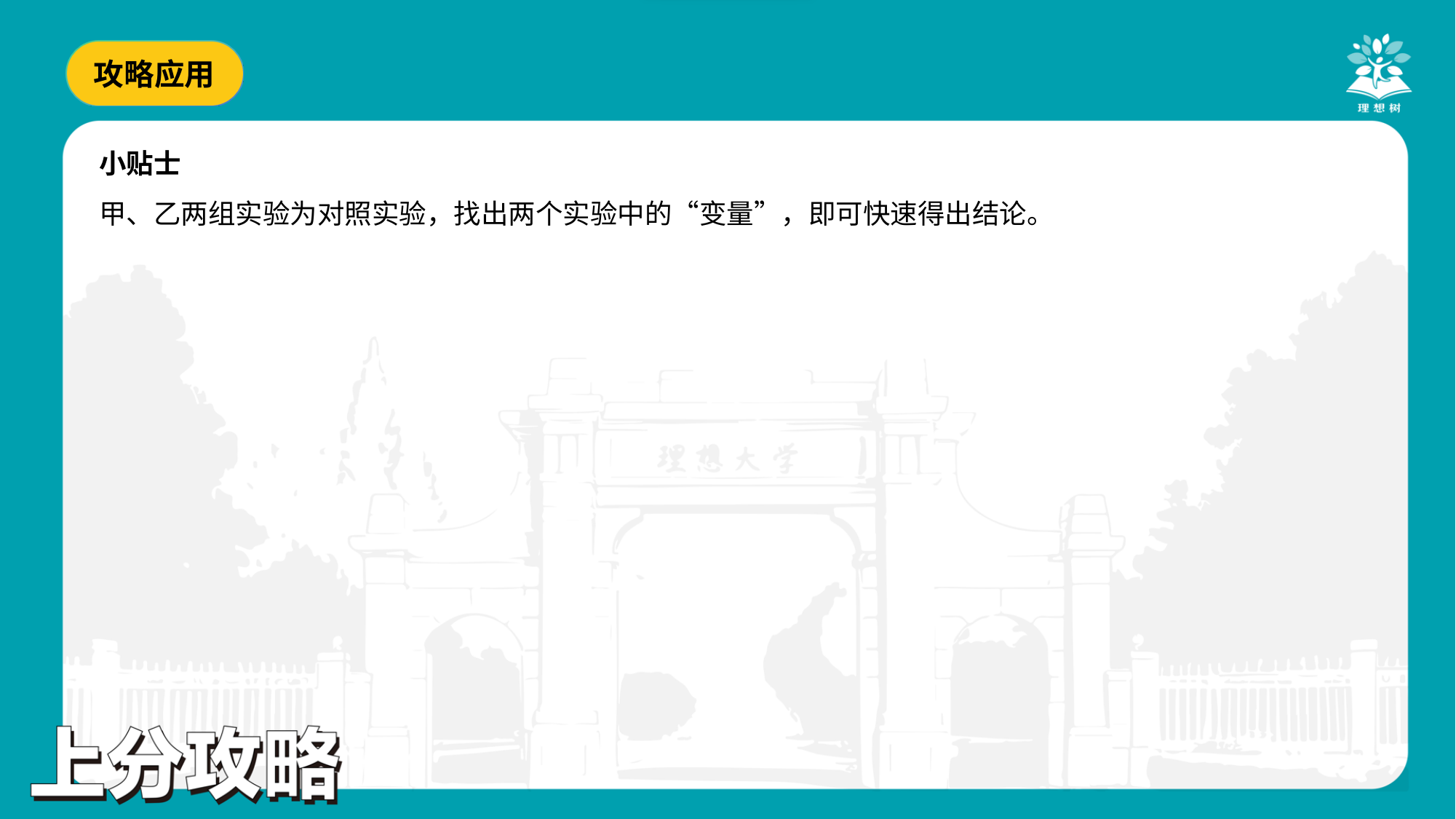

小贴士
甲、乙两组实验为对照实验，找出两个实验中的“变量”，即可快速得出结论。